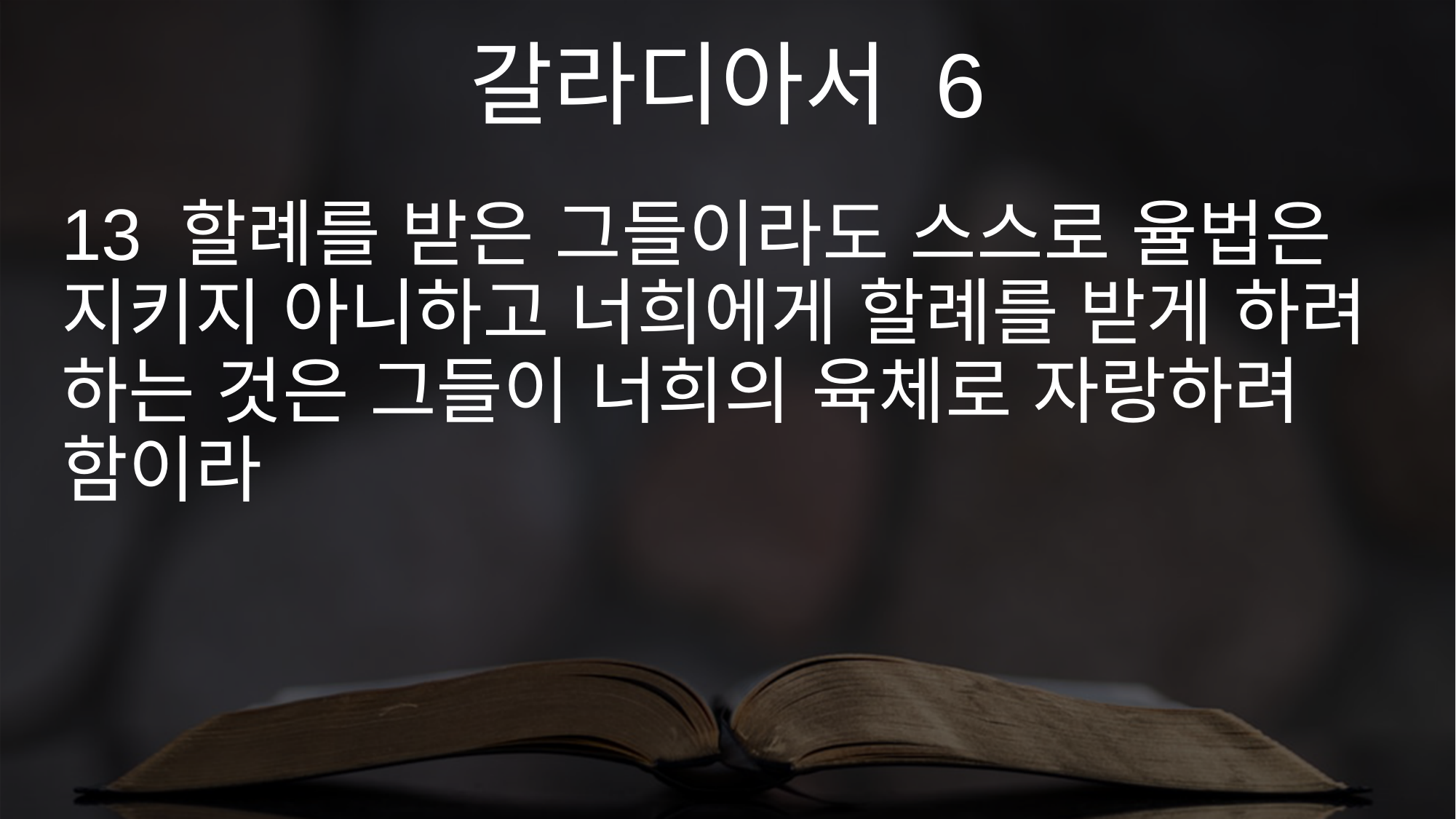

갈라디아서 6
13 할례를 받은 그들이라도 스스로 율법은 지키지 아니하고 너희에게 할례를 받게 하려 하는 것은 그들이 너희의 육체로 자랑하려 함이라